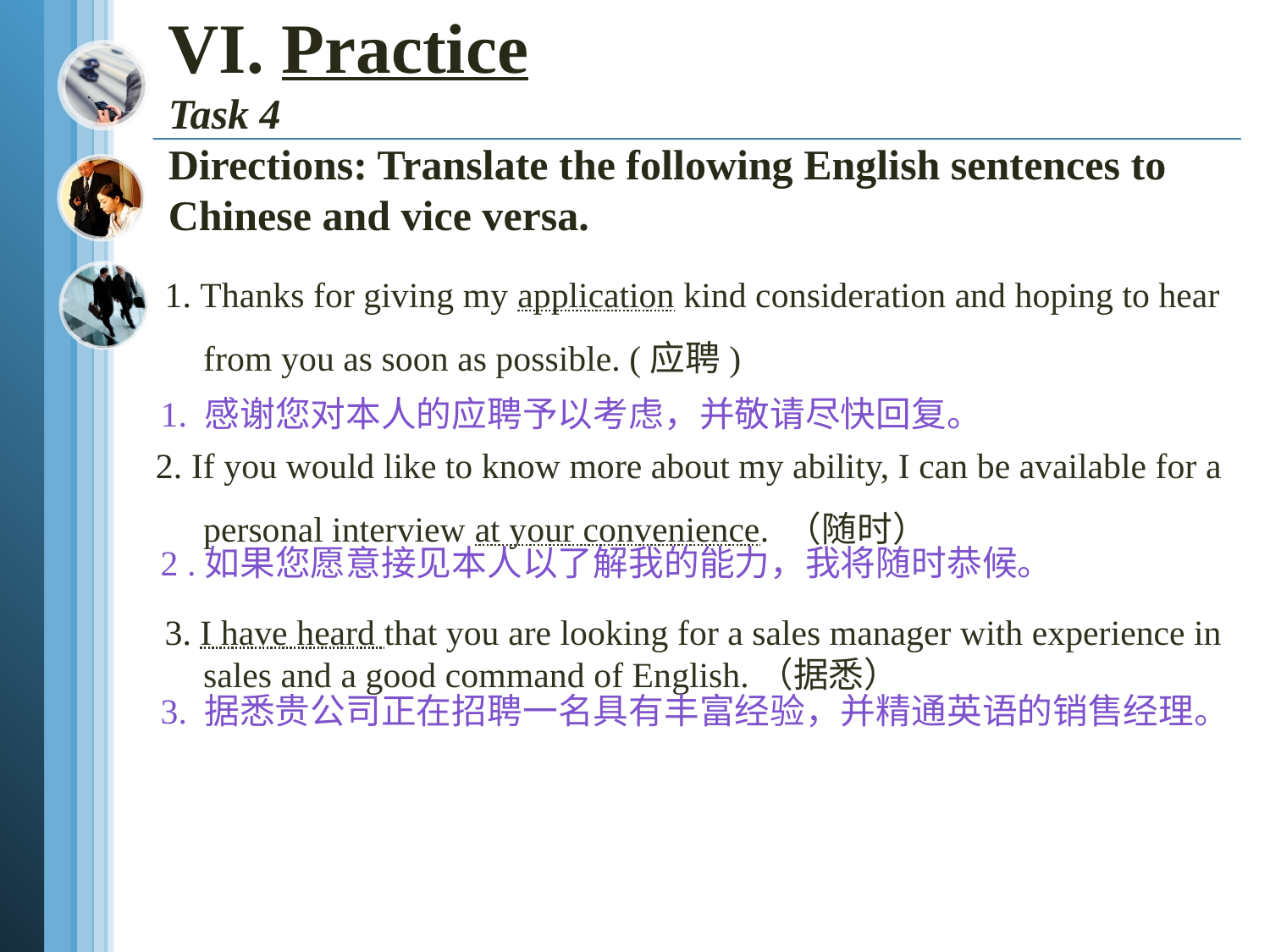

# VI. Practice Task 4 Directions: Translate the following English sentences to Chinese and vice versa.
 1. Thanks for giving my application kind consideration and hoping to hear from you as soon as possible. (应聘)

2. If you would like to know more about my ability, I can be available for a personal interview at your convenience. （随时）

 3. I have heard that you are looking for a sales manager with experience in sales and a good command of English.（据悉）

 1. 感谢您对本人的应聘予以考虑，并敬请尽快回复。

 2 .如果您愿意接见本人以了解我的能力，我将随时恭候。

 3. 据悉贵公司正在招聘一名具有丰富经验，并精通英语的销售经理。